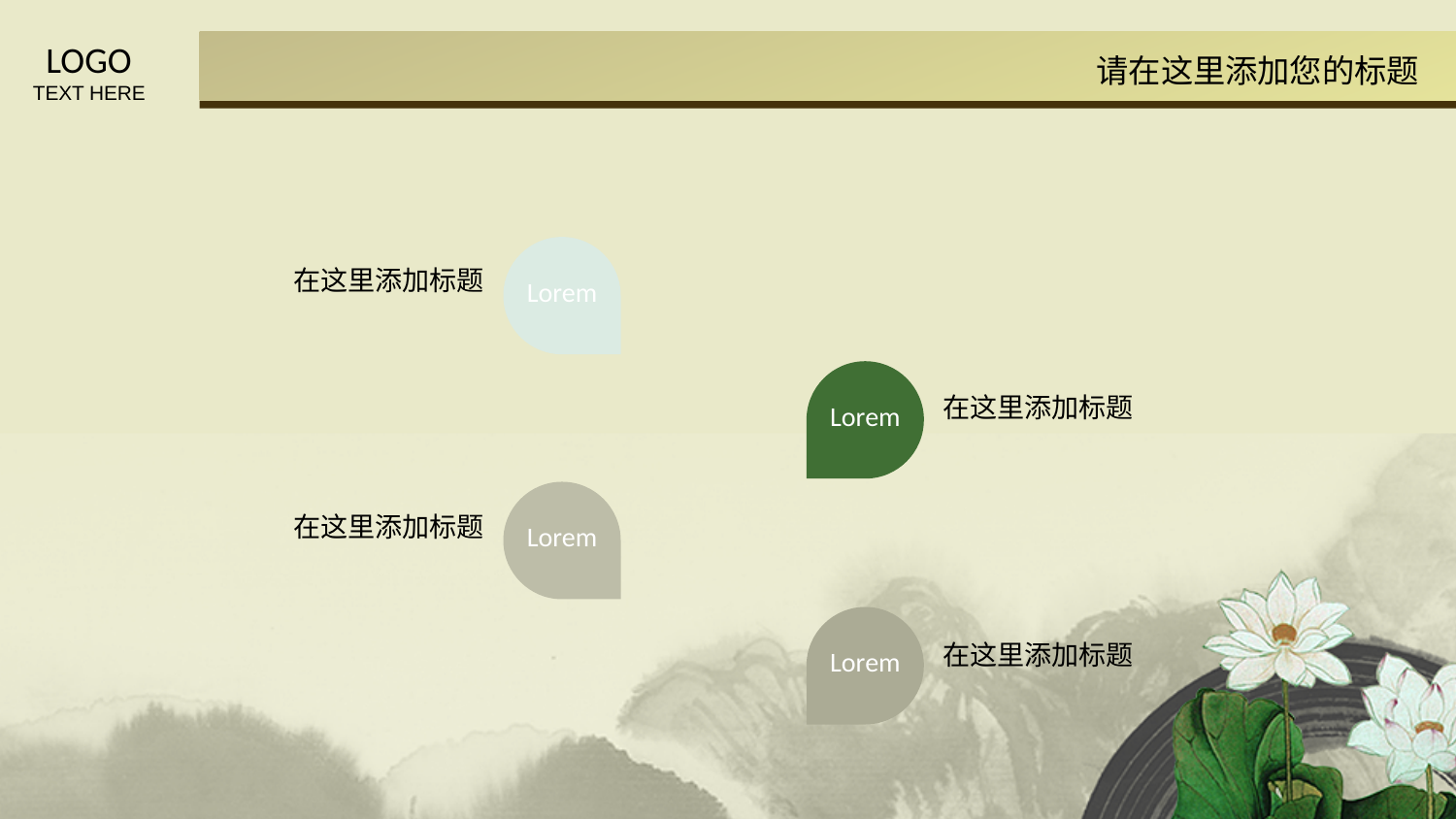

在这里添加标题

Lorem
Lorem
在这里添加标题

在这里添加标题

Lorem
Lorem
在这里添加标题